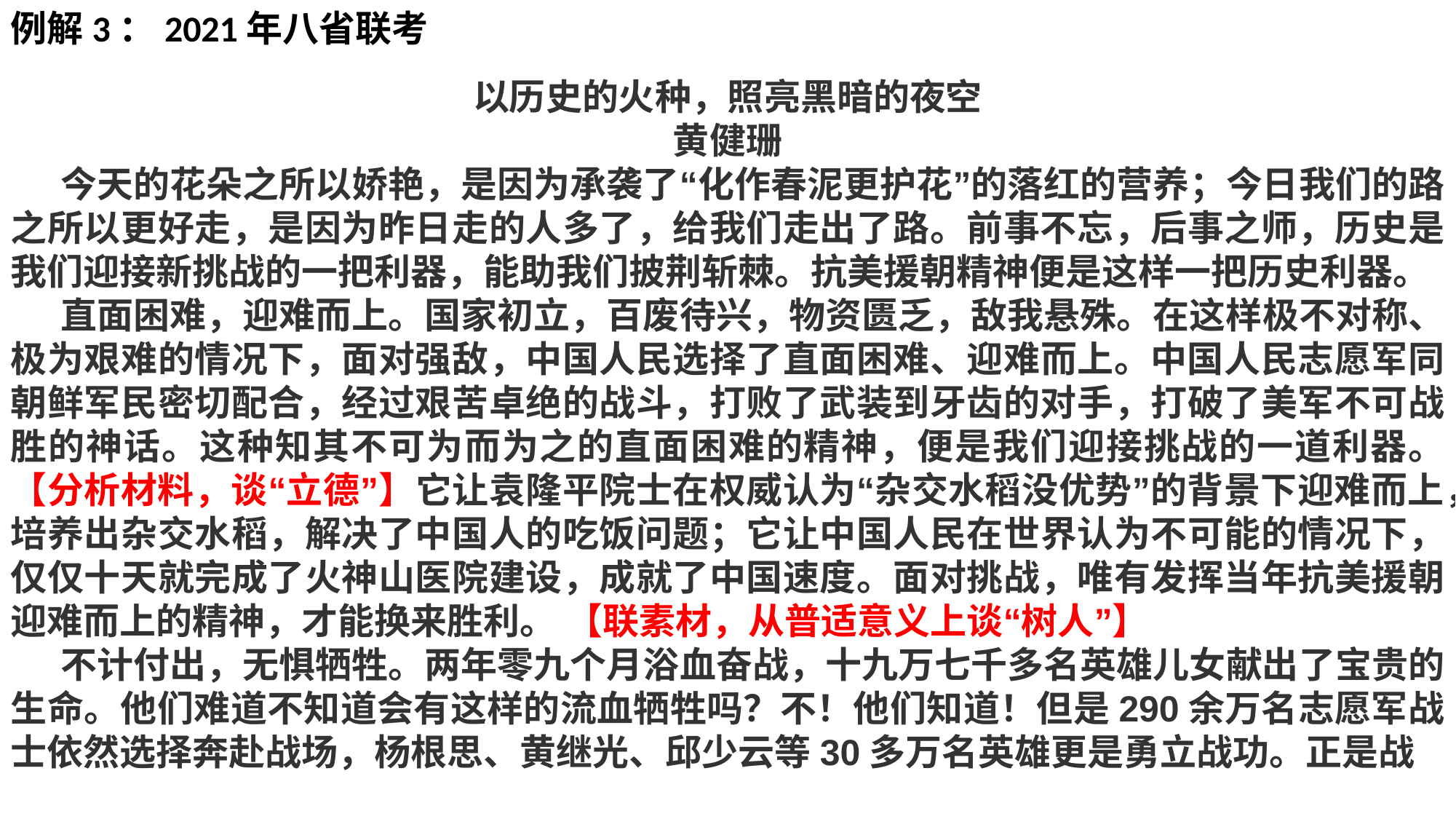

例解3：2021年八省联考
以历史的火种，照亮黑暗的夜空
黄健珊
    今天的花朵之所以娇艳，是因为承袭了“化作春泥更护花”的落红的营养；今日我们的路之所以更好走，是因为昨日走的人多了，给我们走出了路。前事不忘，后事之师，历史是我们迎接新挑战的一把利器，能助我们披荆斩棘。抗美援朝精神便是这样一把历史利器。
    直面困难，迎难而上。国家初立，百废待兴，物资匮乏，敌我悬殊。在这样极不对称、极为艰难的情况下，面对强敌，中国人民选择了直面困难、迎难而上。中国人民志愿军同朝鲜军民密切配合，经过艰苦卓绝的战斗，打败了武装到牙齿的对手，打破了美军不可战胜的神话。这种知其不可为而为之的直面困难的精神，便是我们迎接挑战的一道利器。 【分析材料，谈“立德”】它让袁隆平院士在权威认为“杂交水稻没优势”的背景下迎难而上，培养出杂交水稻，解决了中国人的吃饭问题；它让中国人民在世界认为不可能的情况下，仅仅十天就完成了火神山医院建设，成就了中国速度。面对挑战，唯有发挥当年抗美援朝迎难而上的精神，才能换来胜利。 【联素材，从普适意义上谈“树人”】
    不计付出，无惧牺牲。两年零九个月浴血奋战，十九万七千多名英雄儿女献出了宝贵的生命。他们难道不知道会有这样的流血牺牲吗？不！他们知道！但是290余万名志愿军战士依然选择奔赴战场，杨根思、黄继光、邱少云等30多万名英雄更是勇立战功。正是战